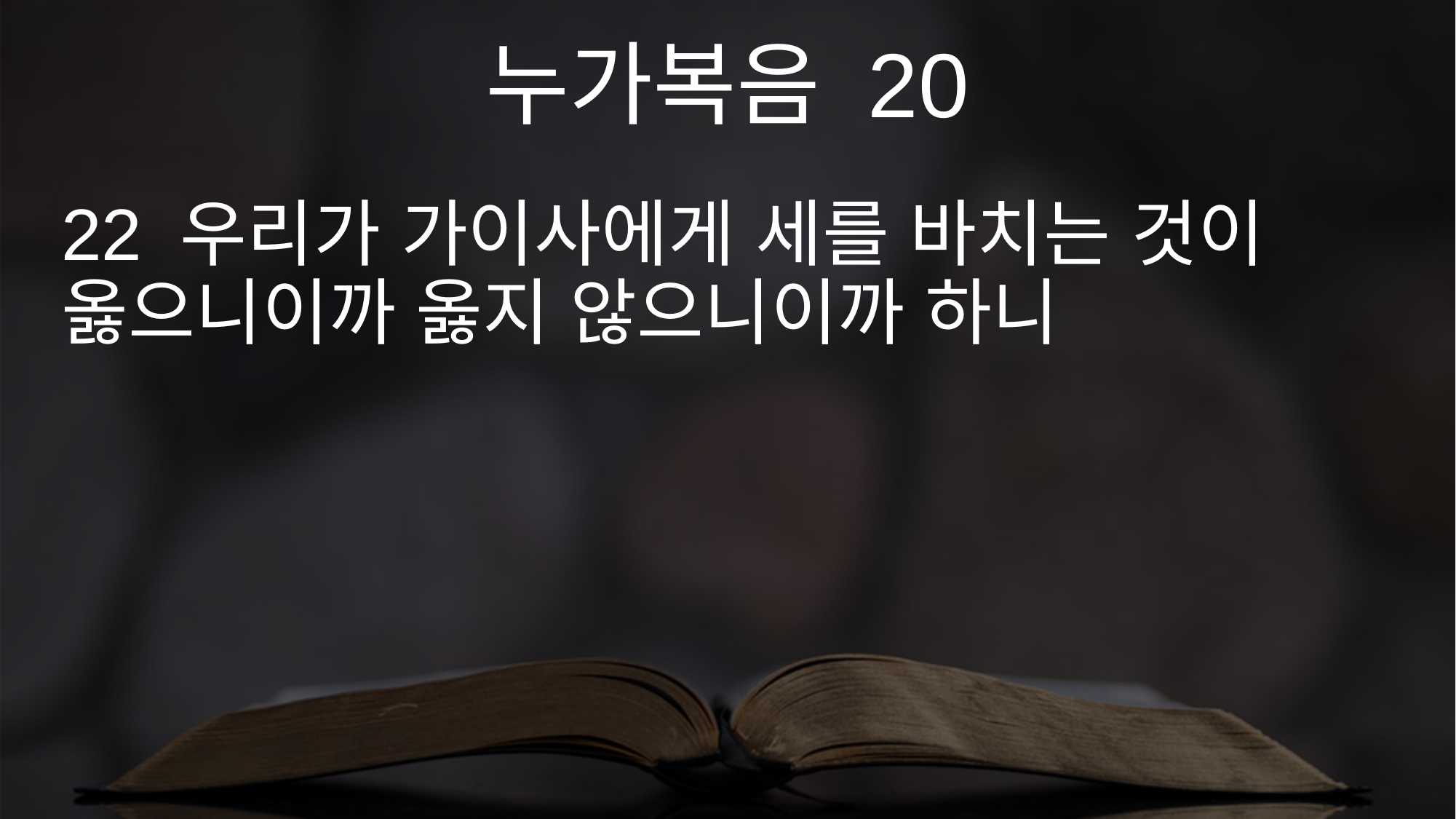

누가복음 20
22 우리가 가이사에게 세를 바치는 것이 옳으니이까 옳지 않으니이까 하니